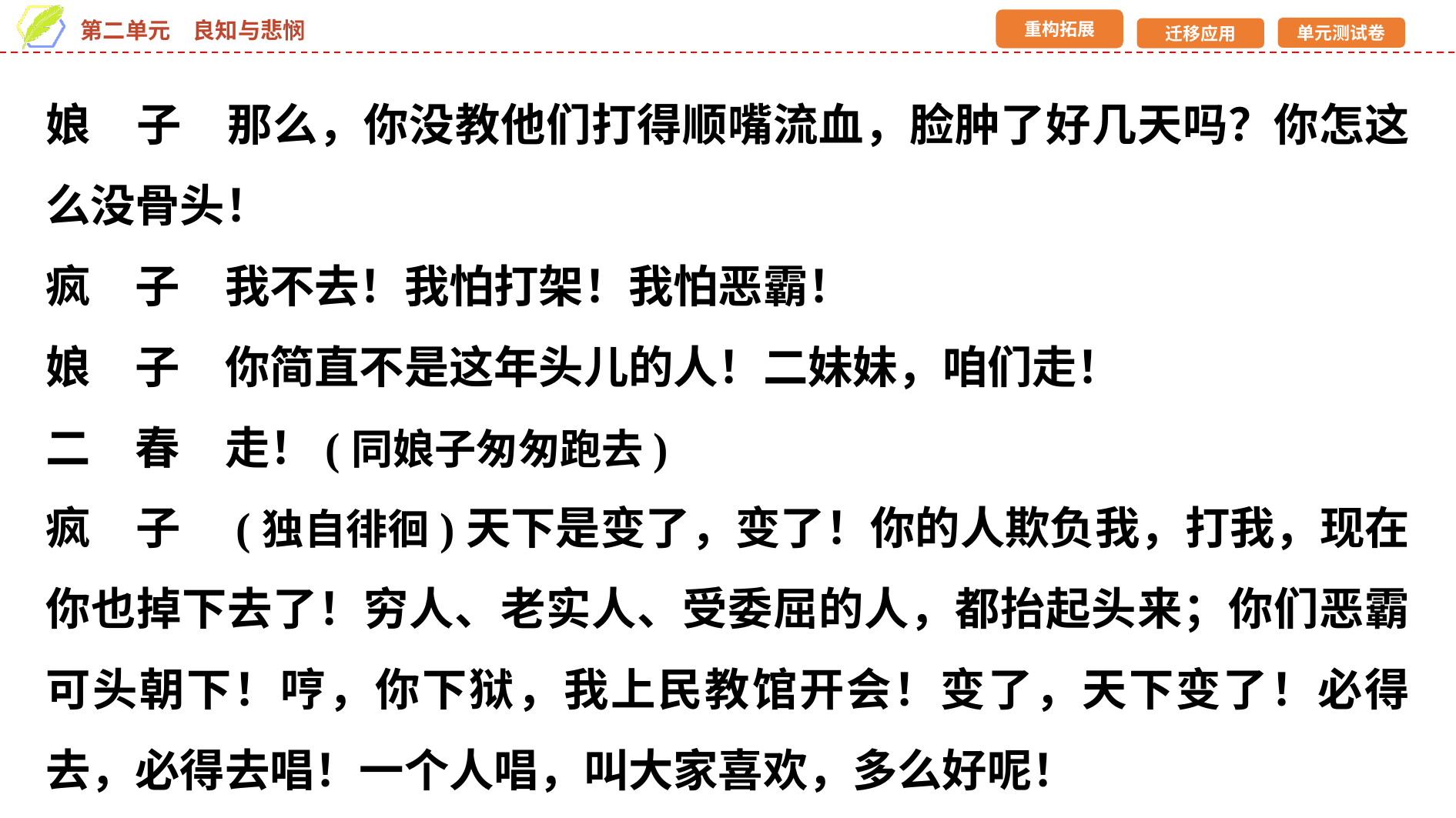

娘　子　那么，你没教他们打得顺嘴流血，脸肿了好几天吗？你怎这么没骨头！
疯　子　我不去！我怕打架！我怕恶霸！
娘　子　你简直不是这年头儿的人！二妹妹，咱们走！
二　春　走！(同娘子匆匆跑去)
疯　子　(独自徘徊)天下是变了，变了！你的人欺负我，打我，现在你也掉下去了！穷人、老实人、受委屈的人，都抬起头来；你们恶霸可头朝下！哼，你下狱，我上民教馆开会！变了，天下变了！必得去，必得去唱！一个人唱，叫大家喜欢，多么好呢！